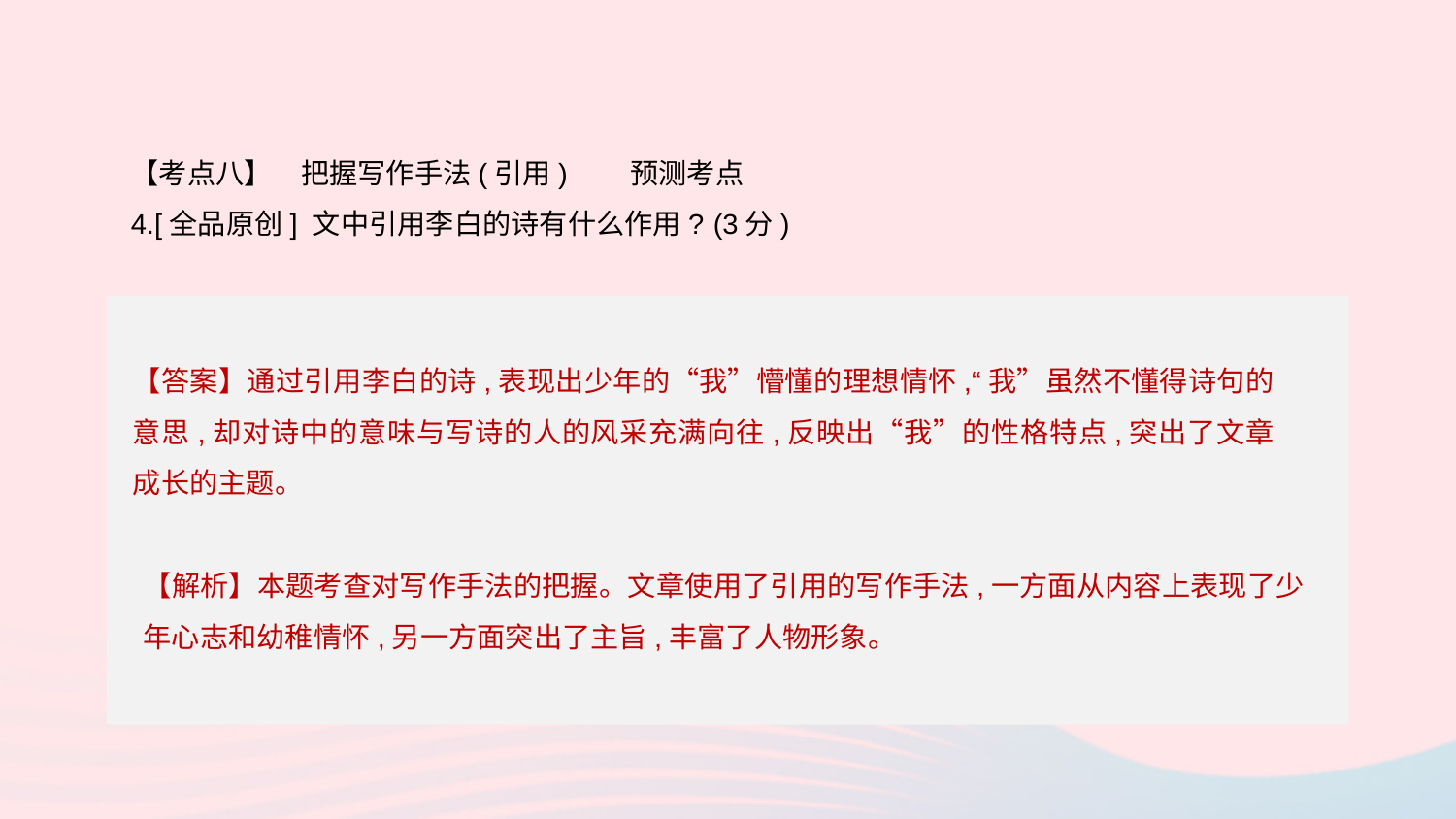

【考点八】　把握写作手法(引用)       预测考点
4.[全品原创] 文中引用李白的诗有什么作用?	(3分)

【答案】通过引用李白的诗,表现出少年的“我”懵懂的理想情怀,“我”虽然不懂得诗句的意思,却对诗中的意味与写诗的人的风采充满向往,反映出“我”的性格特点,突出了文章成长的主题。
【解析】本题考查对写作手法的把握。文章使用了引用的写作手法,一方面从内容上表现了少年心志和幼稚情怀,另一方面突出了主旨,丰富了人物形象。